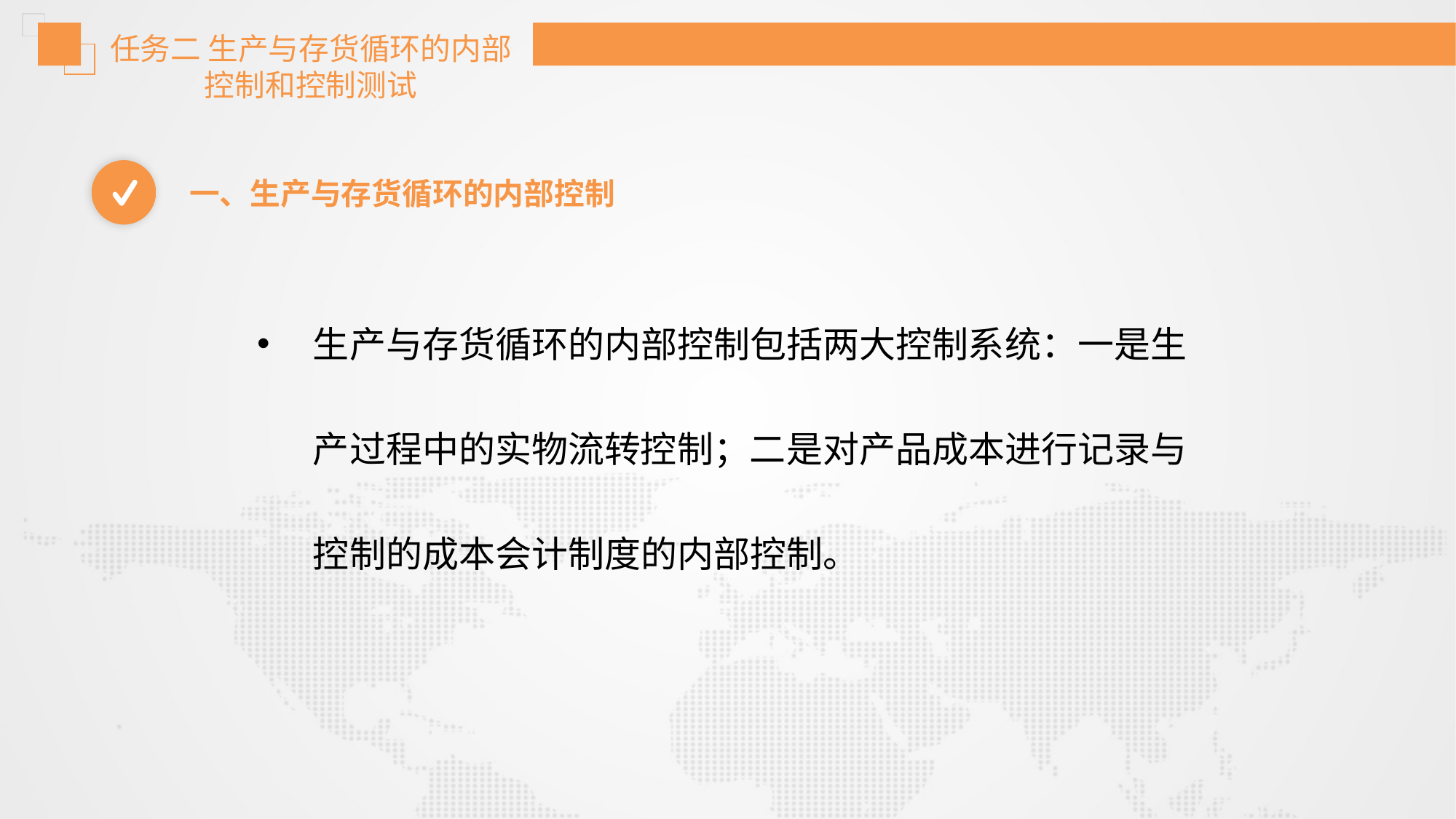

任务二 生产与存货循环的内部控制和控制测试

一、生产与存货循环的内部控制

生产与存货循环的内部控制包括两大控制系统：一是生产过程中的实物流转控制；二是对产品成本进行记录与控制的成本会计制度的内部控制。